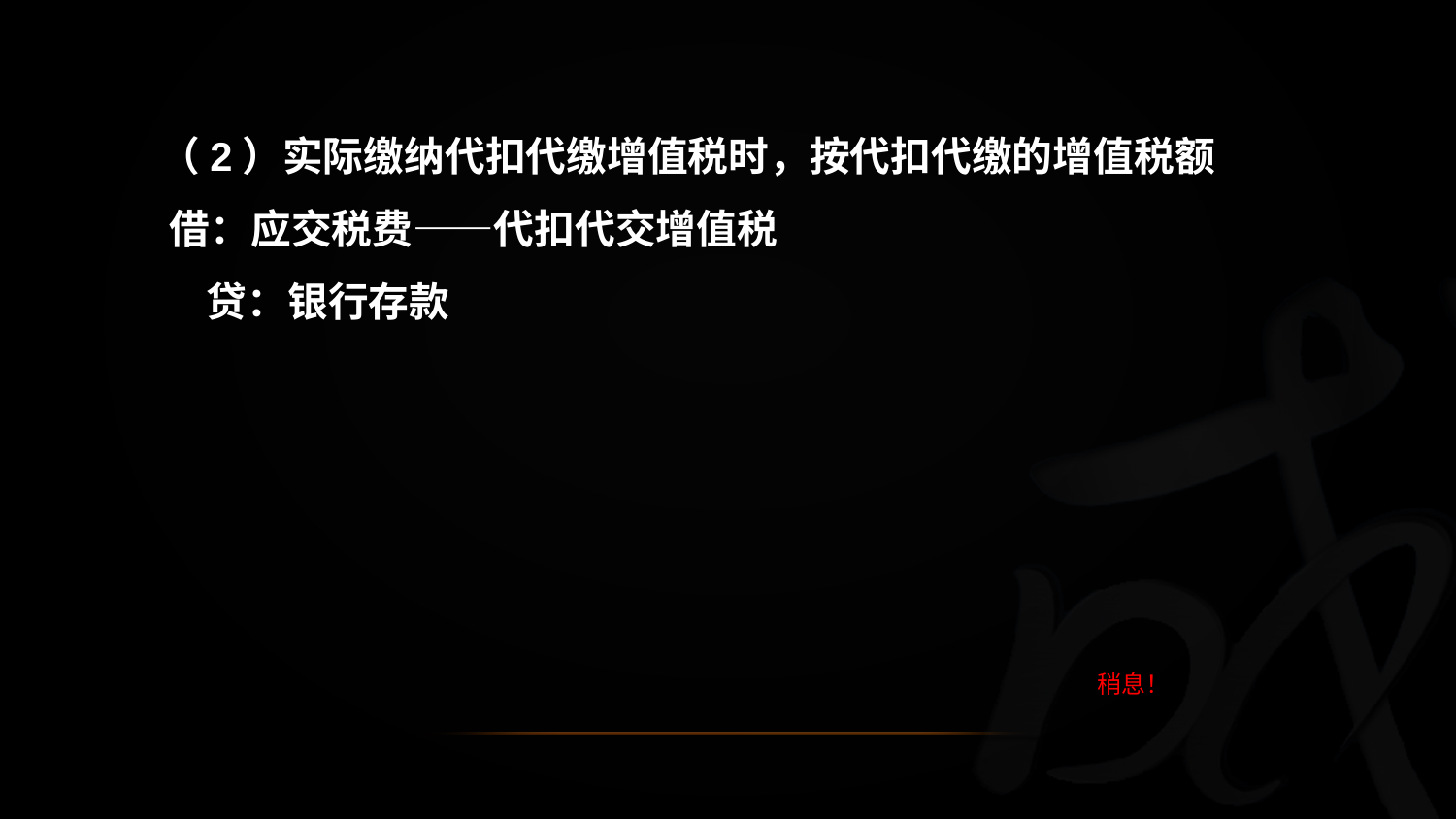

（2）实际缴纳代扣代缴增值税时，按代扣代缴的增值税额
    借：应交税费——代扣代交增值税
        贷：银行存款
稍息！